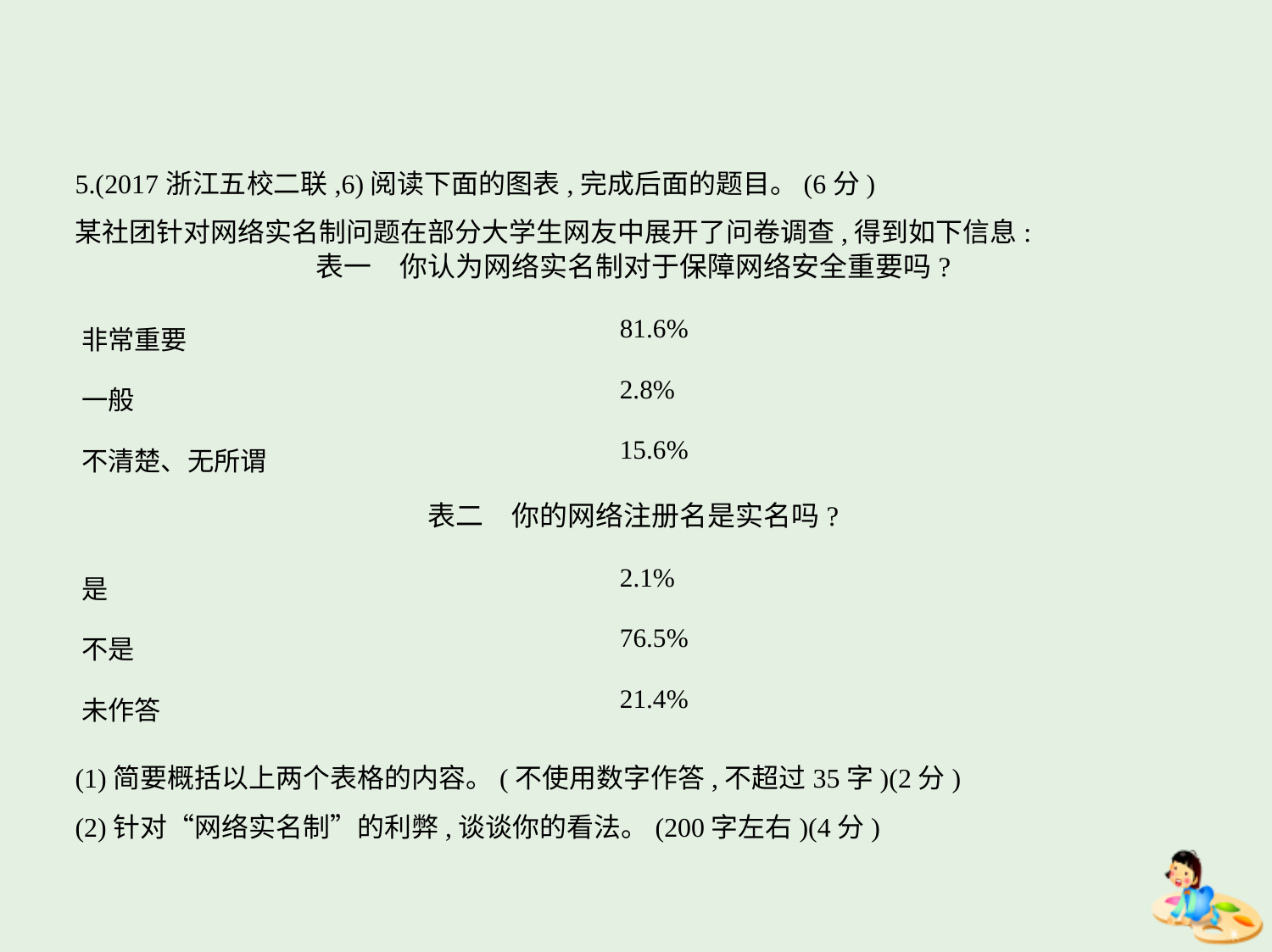

5.(2017浙江五校二联,6)阅读下面的图表,完成后面的题目。(6分)
某社团针对网络实名制问题在部分大学生网友中展开了问卷调查,得到如下信息:
表一　你认为网络实名制对于保障网络安全重要吗?
| 非常重要 | 81.6% |
| --- | --- |
| 一般 | 2.8% |
| 不清楚、无所谓 | 15.6% |
表二　你的网络注册名是实名吗?
| 是 | 2.1% |
| --- | --- |
| 不是 | 76.5% |
| 未作答 | 21.4% |
(1)简要概括以上两个表格的内容。(不使用数字作答,不超过35字)(2分)
(2)针对“网络实名制”的利弊,谈谈你的看法。(200字左右)(4分)